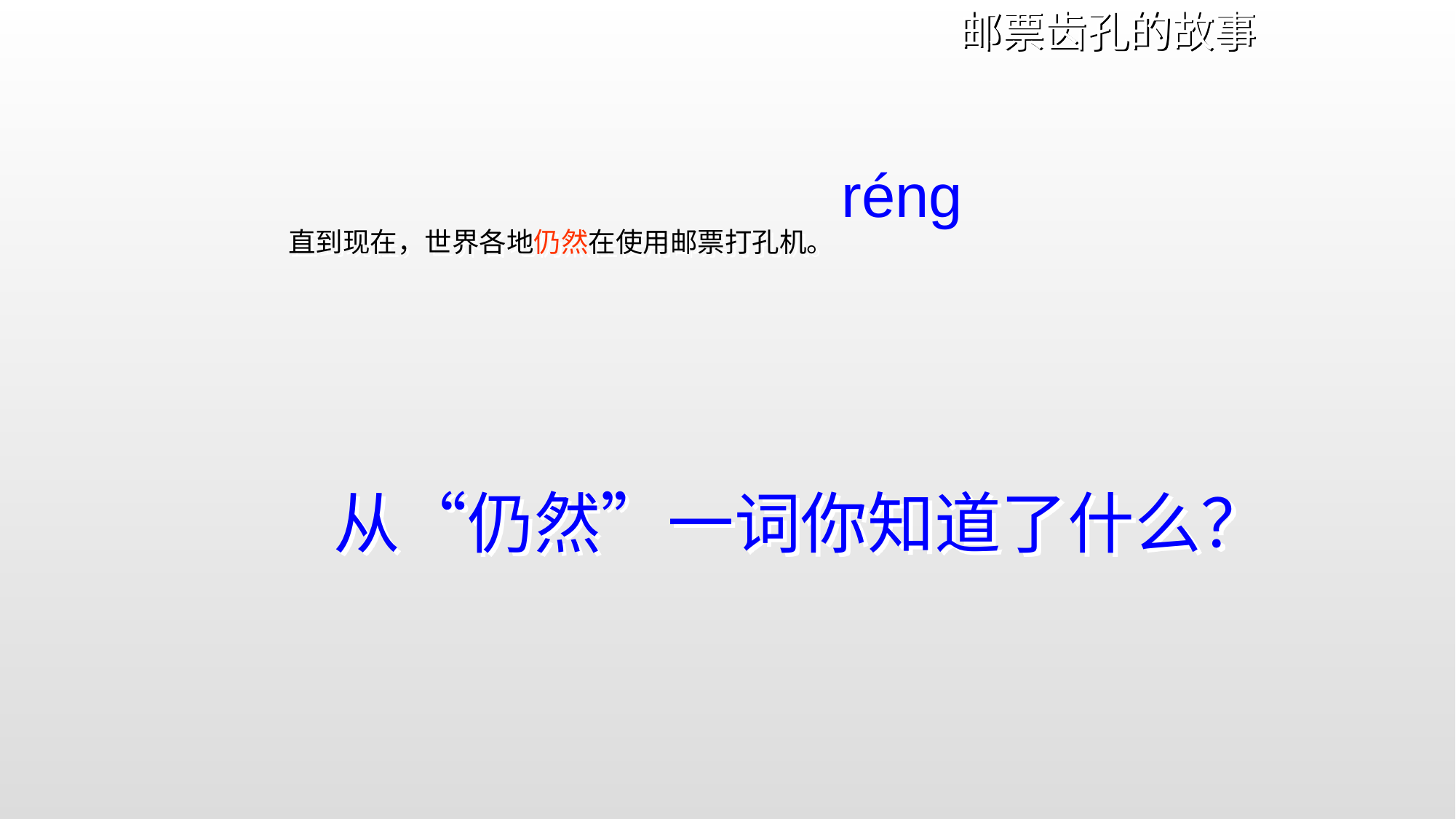

邮票齿孔的故事
réng
    直到现在，世界各地仍然在使用邮票打孔机。
从“仍然”一词你知道了什么？